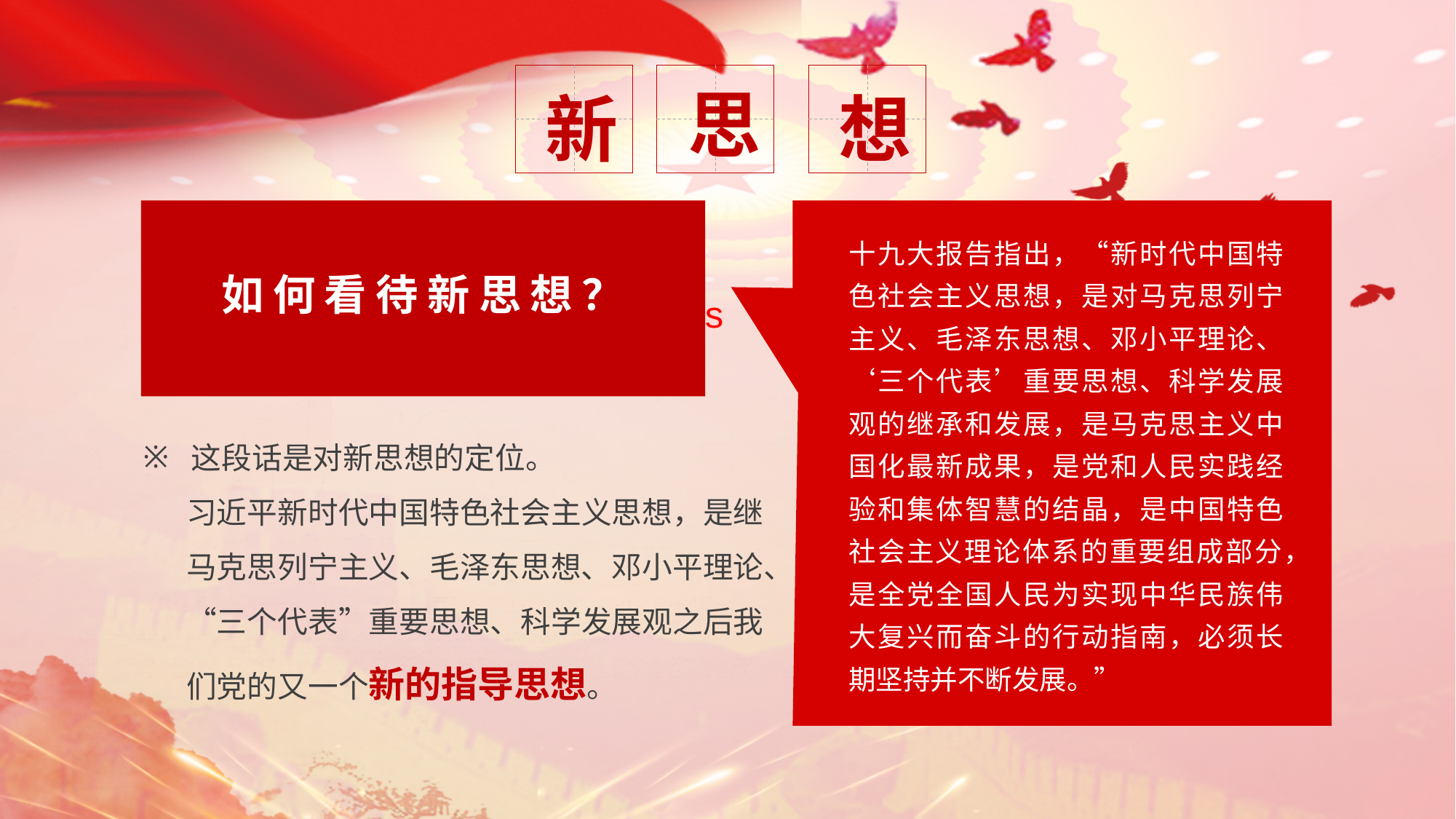

新

思

想
Impact on Microsoft SmaBusiness Server 2003
如何看待新思想？

十九大报告指出，“新时代中国特色社会主义思想，是对马克思列宁主义、毛泽东思想、邓小平理论、‘三个代表’重要思想、科学发展观的继承和发展，是马克思主义中国化最新成果，是党和人民实践经验和集体智慧的结晶，是中国特色社会主义理论体系的重要组成部分，是全党全国人民为实现中华民族伟大复兴而奋斗的行动指南，必须长期坚持并不断发展。”
 这段话是对新思想的定位。
习近平新时代中国特色社会主义思想，是继马克思列宁主义、毛泽东思想、邓小平理论、“三个代表”重要思想、科学发展观之后我们党的又一个新的指导思想。